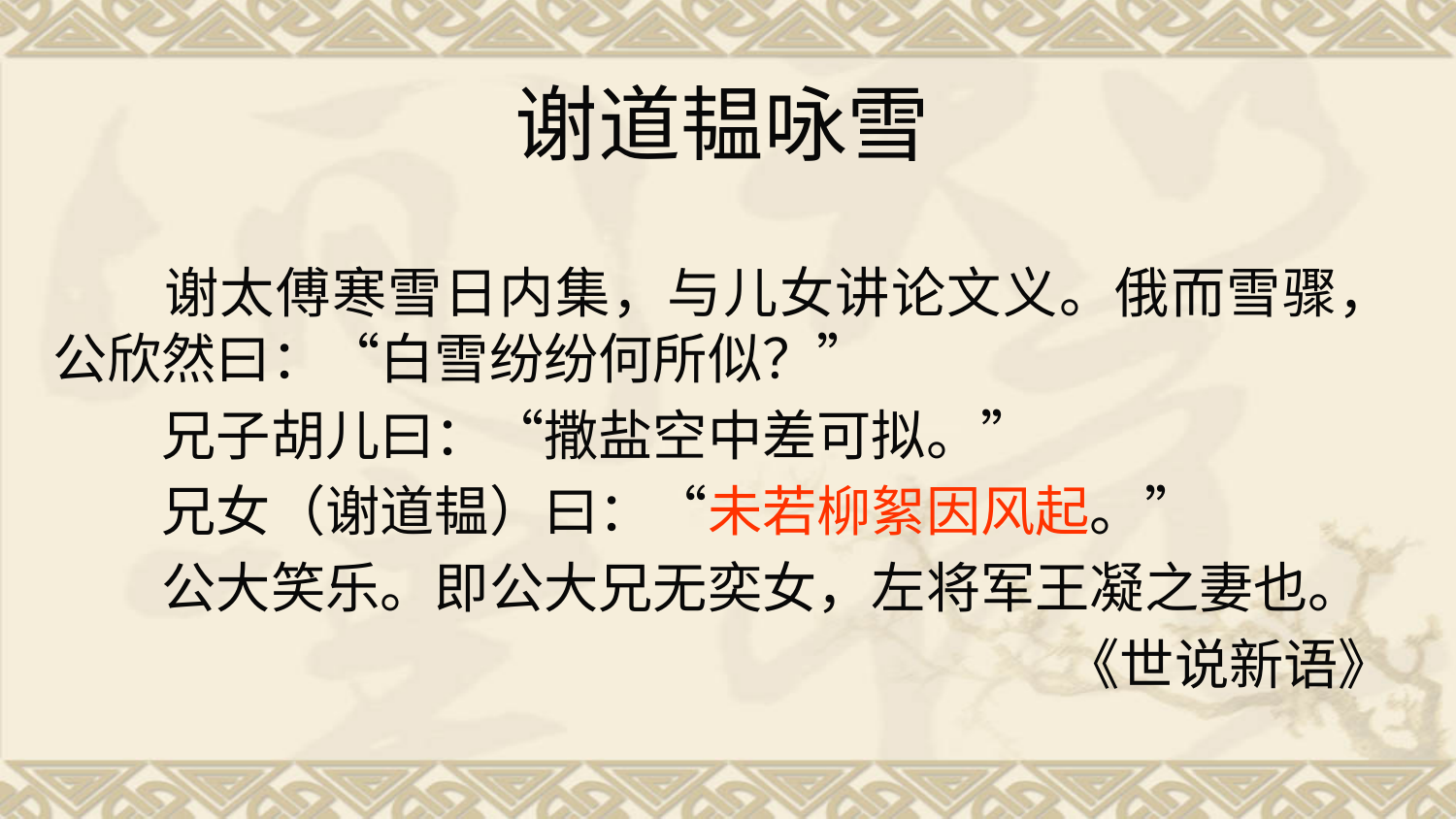

# 谢道韫咏雪

　　谢太傅寒雪日内集，与儿女讲论文义。俄而雪骤，公欣然曰：“白雪纷纷何所似？”
　　兄子胡儿曰：“撒盐空中差可拟。”
　　兄女（谢道韫）曰：“未若柳絮因风起。”
　　公大笑乐。即公大兄无奕女，左将军王凝之妻也。
《世说新语》